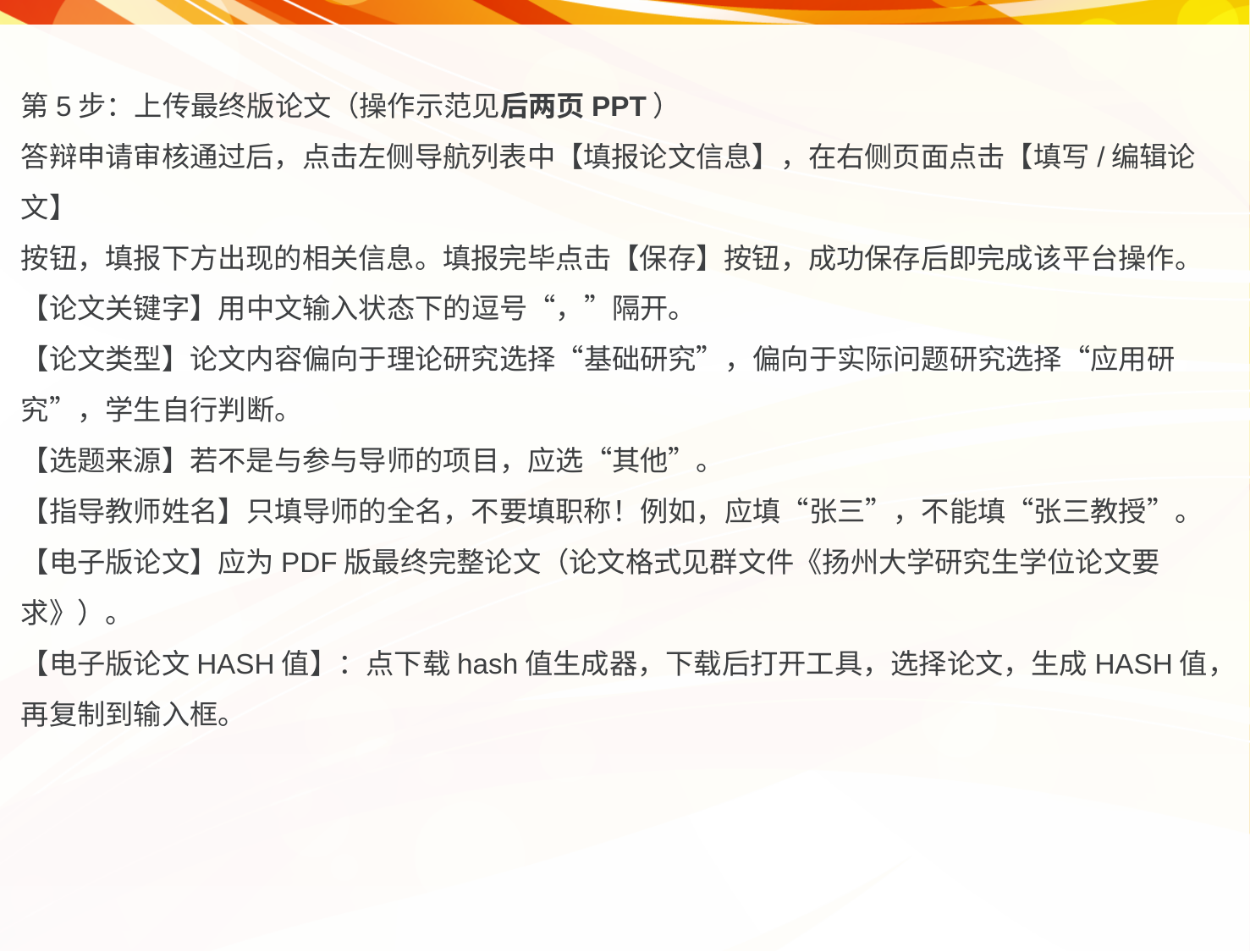

第5步：上传最终版论文（操作示范见后两页PPT）
答辩申请审核通过后，点击左侧导航列表中【填报论文信息】，在右侧页面点击【填写/编辑论文】
按钮，填报下方出现的相关信息。填报完毕点击【保存】按钮，成功保存后即完成该平台操作。
【论文关键字】用中文输入状态下的逗号“，”隔开。
【论文类型】论文内容偏向于理论研究选择“基础研究”，偏向于实际问题研究选择“应用研究”，学生自行判断。
【选题来源】若不是与参与导师的项目，应选“其他”。
【指导教师姓名】只填导师的全名，不要填职称！例如，应填“张三”，不能填“张三教授”。
【电子版论文】应为PDF版最终完整论文（论文格式见群文件《扬州大学研究生学位论文要求》）。
【电子版论文HASH值】：点下载hash值生成器，下载后打开工具，选择论文，生成HASH值，
再复制到输入框。